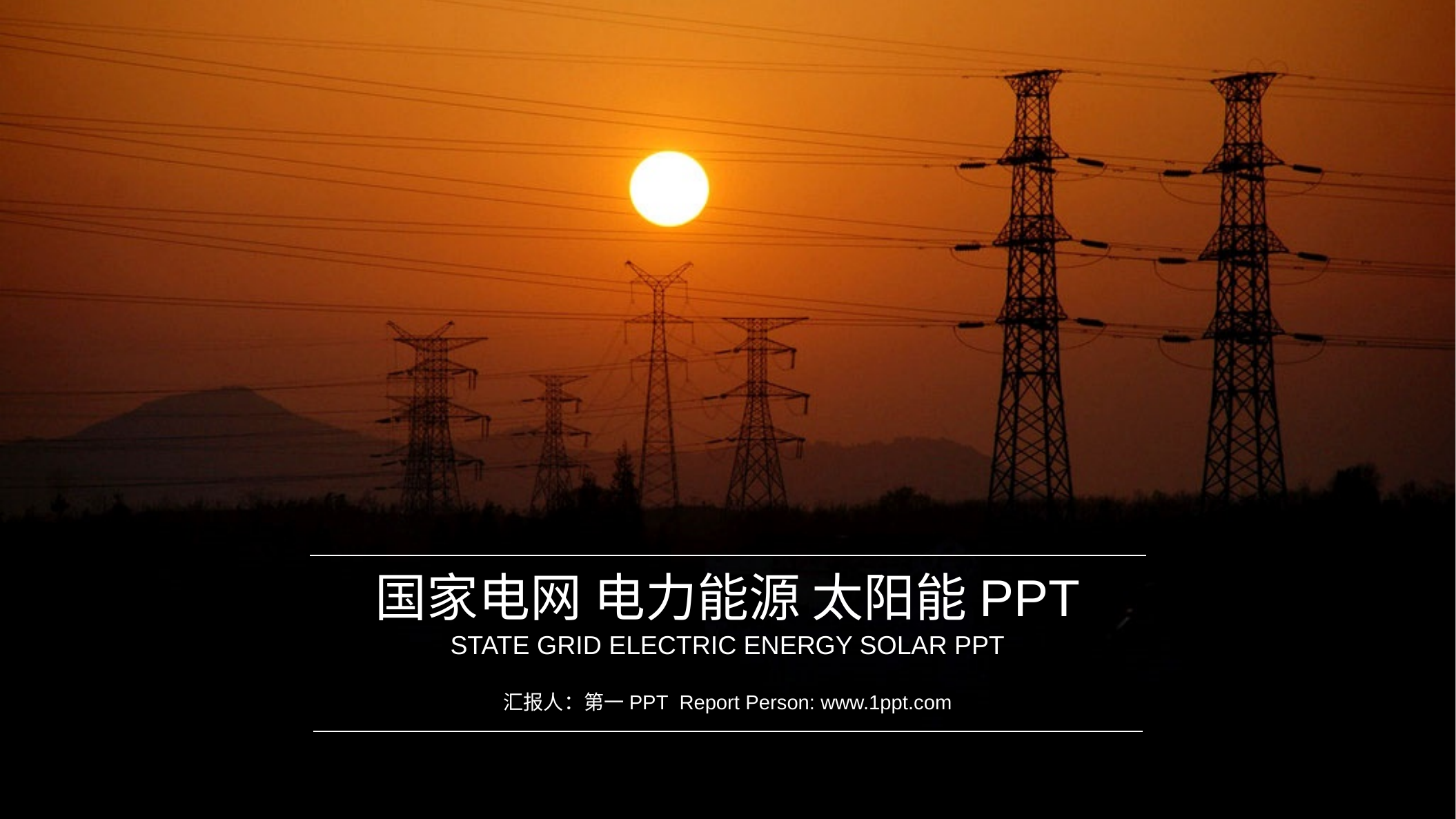

国家电网 电力能源 太阳能PPT
STATE GRID ELECTRIC ENERGY SOLAR PPT
汇报人：第一PPT  Report Person: www.1ppt.com